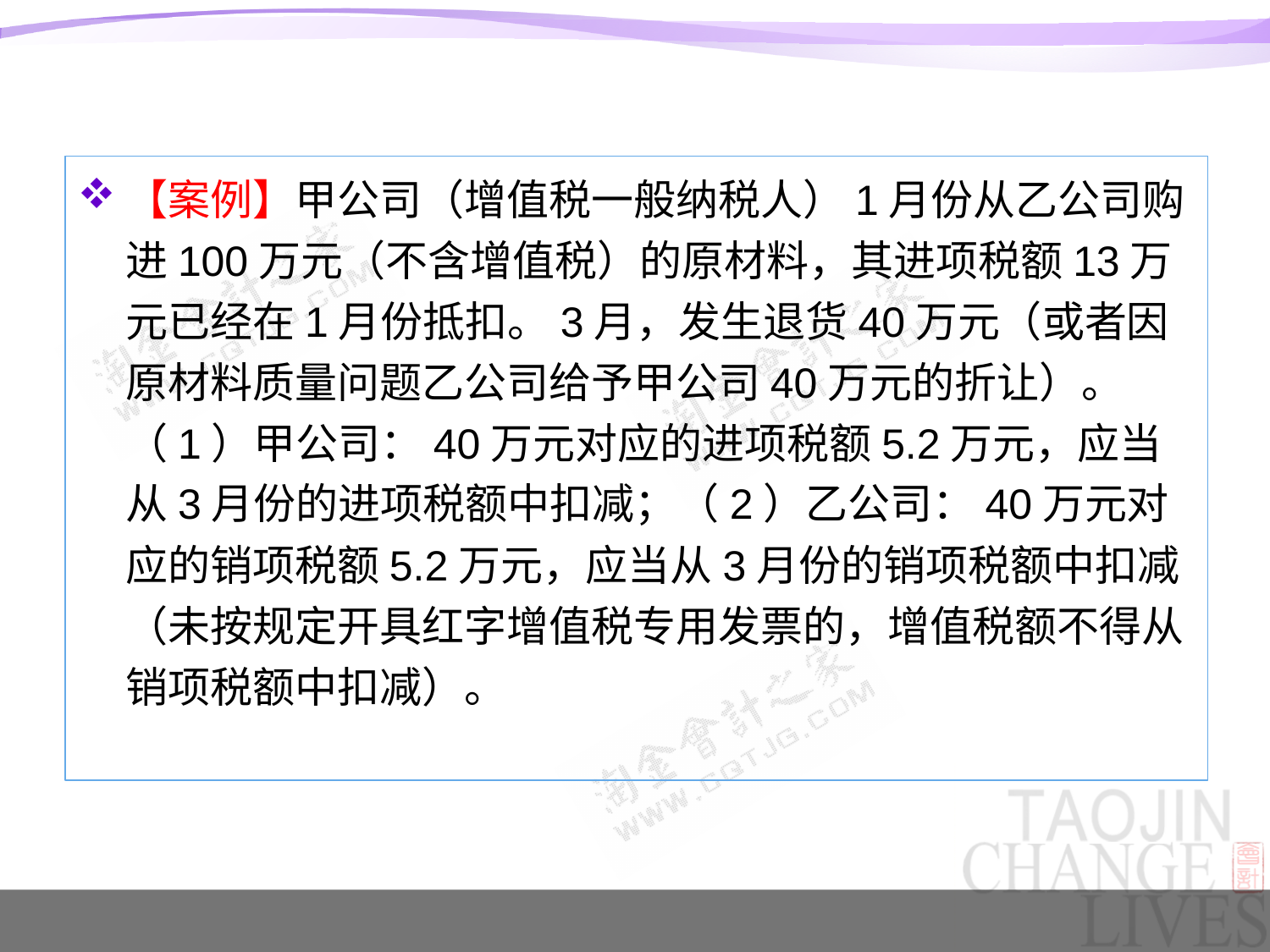

#
【案例】甲公司（增值税一般纳税人）1月份从乙公司购进100万元（不含增值税）的原材料，其进项税额13万元已经在1月份抵扣。3月，发生退货40万元（或者因原材料质量问题乙公司给予甲公司40万元的折让）。（1）甲公司：40万元对应的进项税额5.2万元，应当从3月份的进项税额中扣减；（2）乙公司：40万元对应的销项税额5.2万元，应当从3月份的销项税额中扣减（未按规定开具红字增值税专用发票的，增值税额不得从销项税额中扣减）。